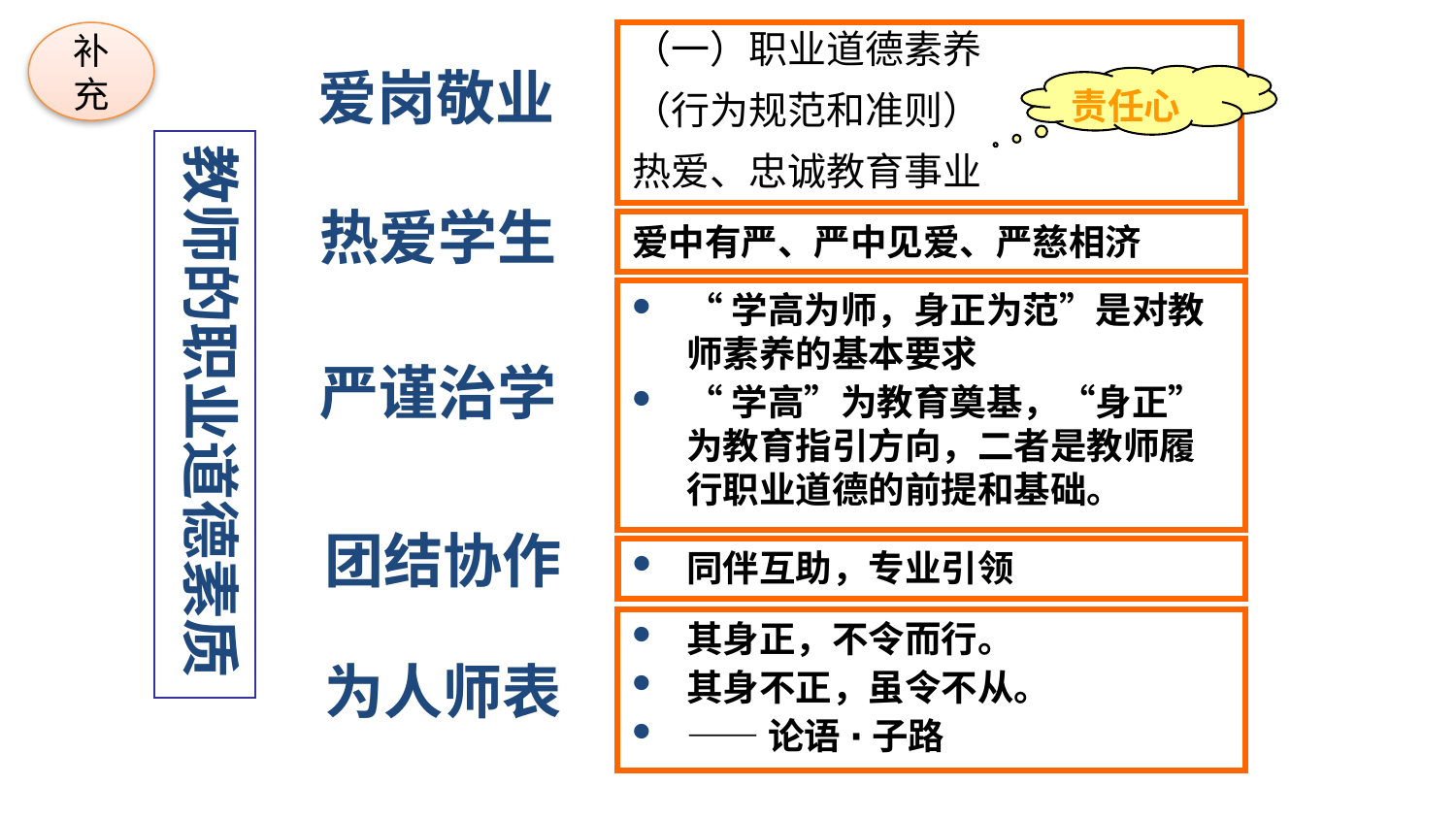

补充
（一）职业道德素养
（行为规范和准则）
热爱、忠诚教育事业
# 爱岗敬业
责任心
教师的职业道德素质
热爱学生
爱中有严、严中见爱、严慈相济
“学高为师，身正为范”是对教师素养的基本要求
“学高”为教育奠基，“身正”为教育指引方向，二者是教师履行职业道德的前提和基础。
严谨治学
团结协作
同伴互助，专业引领
其身正，不令而行。
其身不正，虽令不从。
——论语·子路
为人师表